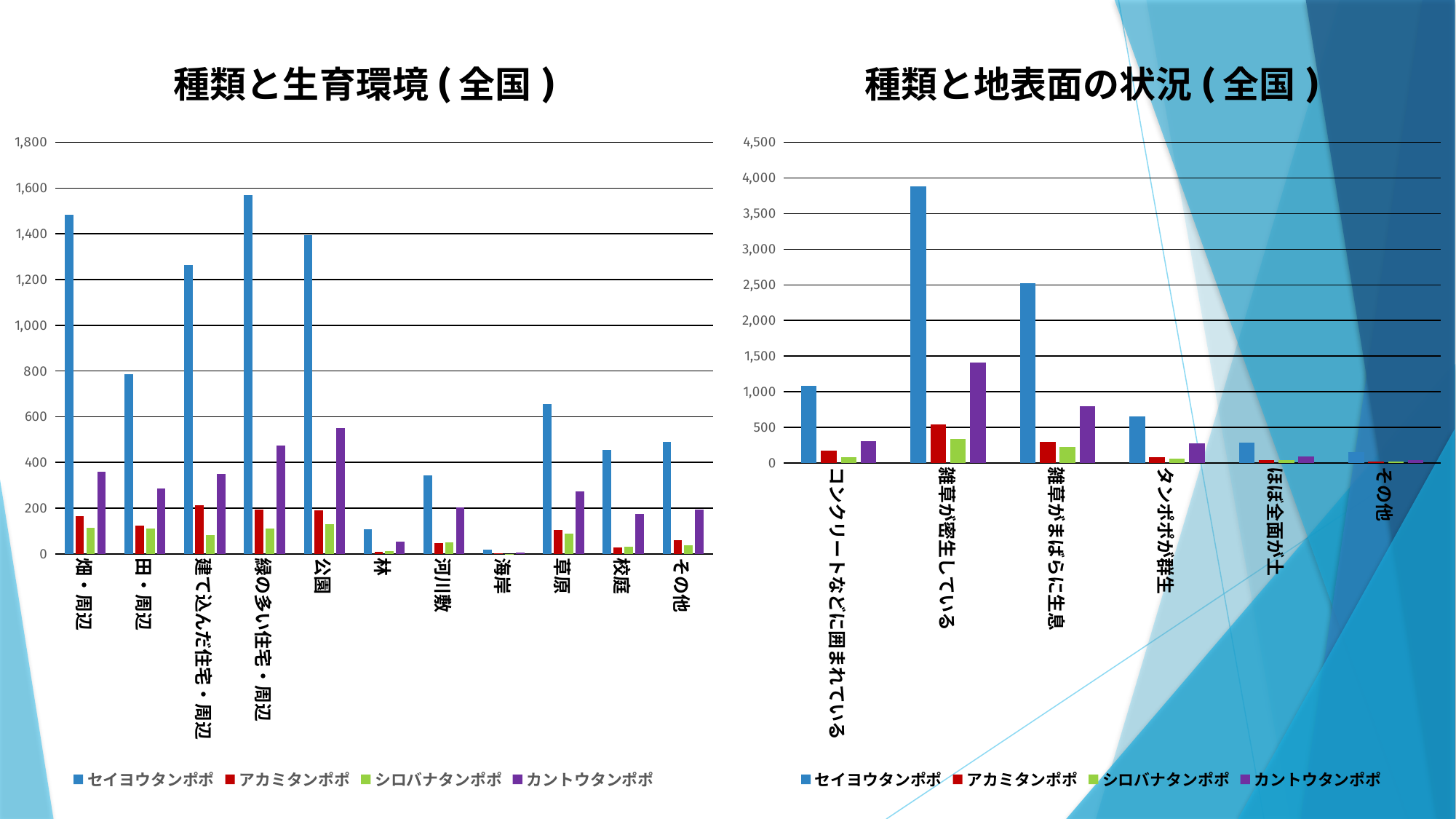

### Chart: 種類と生育環境(全国)

| Category | セイヨウタンポポ | アカミタンポポ | シロバナタンポポ | カントウタンポポ |
|---|---|---|---|---|
| 畑・周辺 | 1483.0 | 165.0 | 113.0 | 358.0 |
| 田・周辺 | 787.0 | 123.0 | 110.0 | 287.0 |
| 建て込んだ住宅・周辺 | 1265.0 | 212.0 | 84.0 | 349.0 |
| 緑の多い住宅・周辺 | 1571.0 | 194.0 | 111.0 | 475.0 |
| 公園 | 1394.0 | 192.0 | 129.0 | 550.0 |
| 林 | 108.0 | 9.0 | 11.0 | 53.0 |
| 河川敷 | 343.0 | 49.0 | 50.0 | 203.0 |
| 海岸 | 19.0 | 4.0 | 1.0 | 7.0 |
| 草原 | 656.0 | 104.0 | 89.0 | 275.0 |
| 校庭 | 456.0 | 28.0 | 32.0 | 176.0 |
| その他 | 491.0 | 60.0 | 39.0 | 193.0 |

### Chart: 種類と地表面の状況(全国)

| Category | セイヨウタンポポ | アカミタンポポ | シロバナタンポポ | カントウタンポポ |
|---|---|---|---|---|
| コンクリートなどに囲まれている | 1083.0 | 173.0 | 85.0 | 306.0 |
| 雑草が密生している | 3879.0 | 539.0 | 340.0 | 1407.0 |
| 雑草がまばらに生息 | 2524.0 | 290.0 | 225.0 | 797.0 |
| タンポポが群生 | 652.0 | 79.0 | 60.0 | 277.0 |
| ほぼ全面が土 | 284.0 | 37.0 | 43.0 | 95.0 |
| その他 | 151.0 | 22.0 | 16.0 | 44.0 |